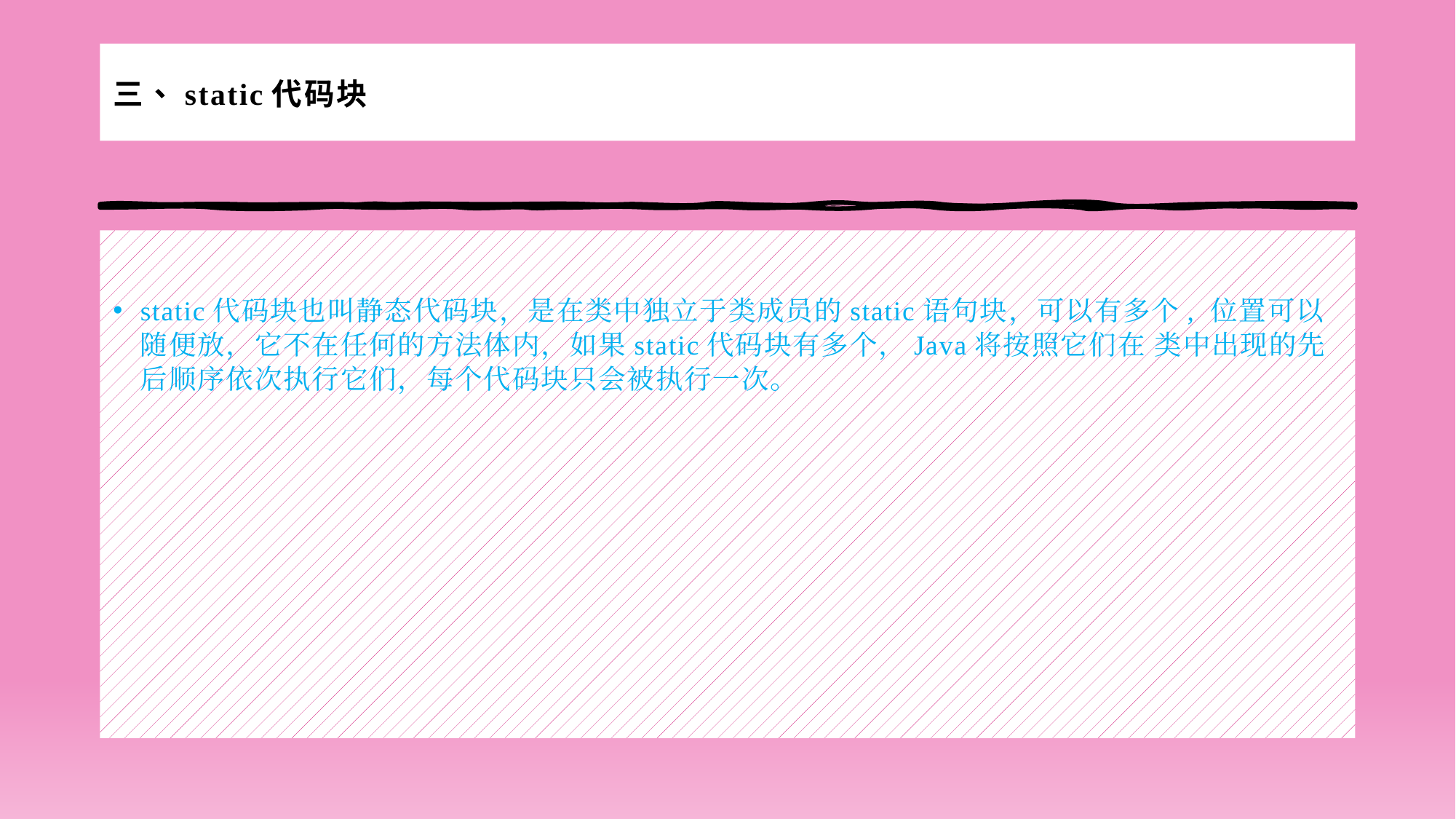

# 三、static代码块

static代码块也叫静态代码块，是在类中独立于类成员的static语句块，可以有多个, 位置可以随便放，它不在任何的方法体内，如果static代码块有多个，Java将按照它们在 类中出现的先后顺序依次执行它们，每个代码块只会被执行一次。